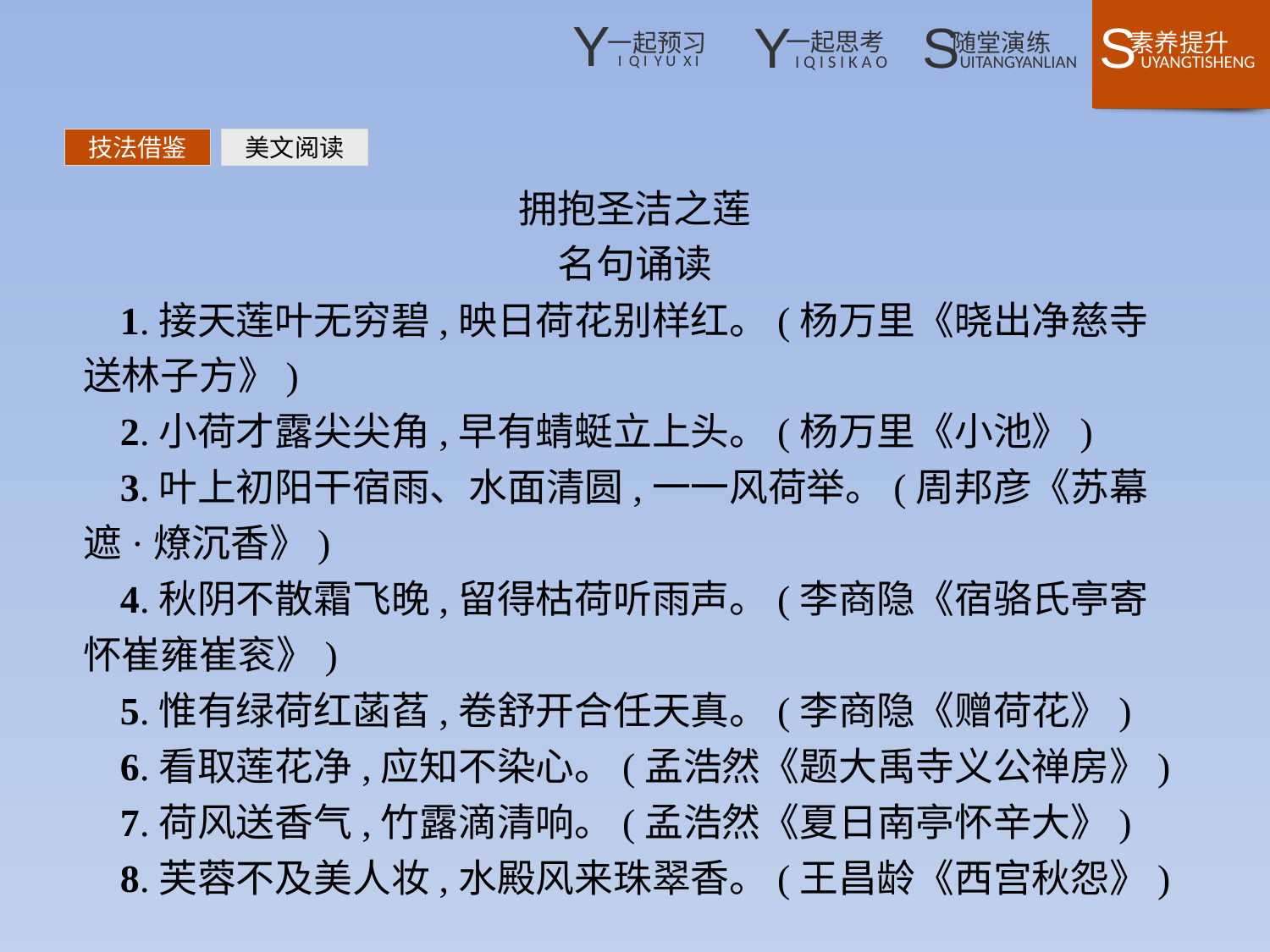

技法借鉴
美文阅读
拥抱圣洁之莲
名句诵读
1.接天莲叶无穷碧,映日荷花别样红。(杨万里《晓出净慈寺送林子方》)
2.小荷才露尖尖角,早有蜻蜓立上头。(杨万里《小池》)
3.叶上初阳干宿雨、水面清圆,一一风荷举。(周邦彦《苏幕遮·燎沉香》)
4.秋阴不散霜飞晚,留得枯荷听雨声。(李商隐《宿骆氏亭寄怀崔雍崔衮》)
5.惟有绿荷红菡萏,卷舒开合任天真。(李商隐《赠荷花》)
6.看取莲花净,应知不染心。(孟浩然《题大禹寺义公禅房》)
7.荷风送香气,竹露滴清响。(孟浩然《夏日南亭怀辛大》)
8.芙蓉不及美人妆,水殿风来珠翠香。(王昌龄《西宫秋怨》)